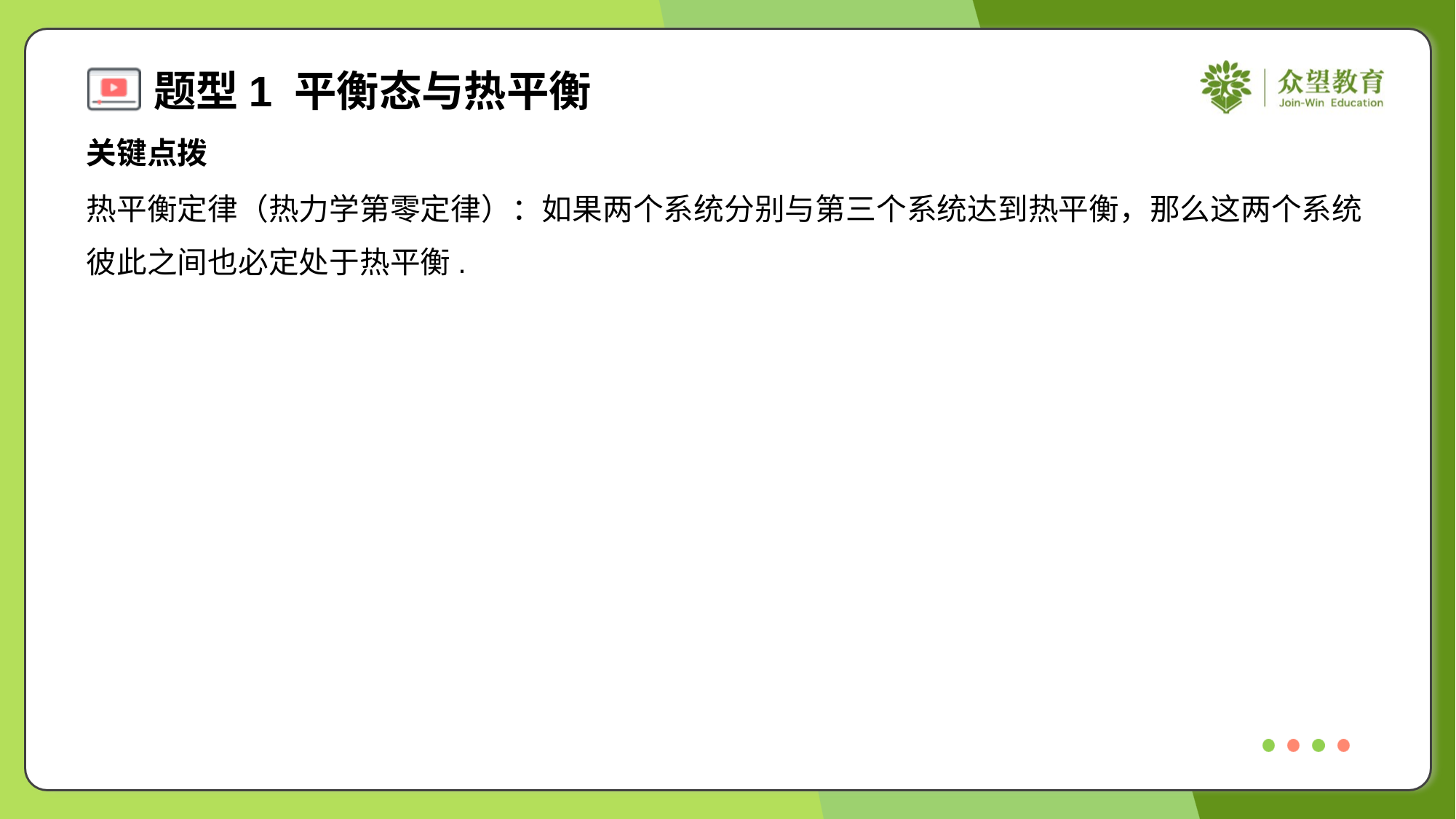

关键点拨
热平衡定律（热力学第零定律）：如果两个系统分别与第三个系统达到热平衡，那么这两个系统
彼此之间也必定处于热平衡.